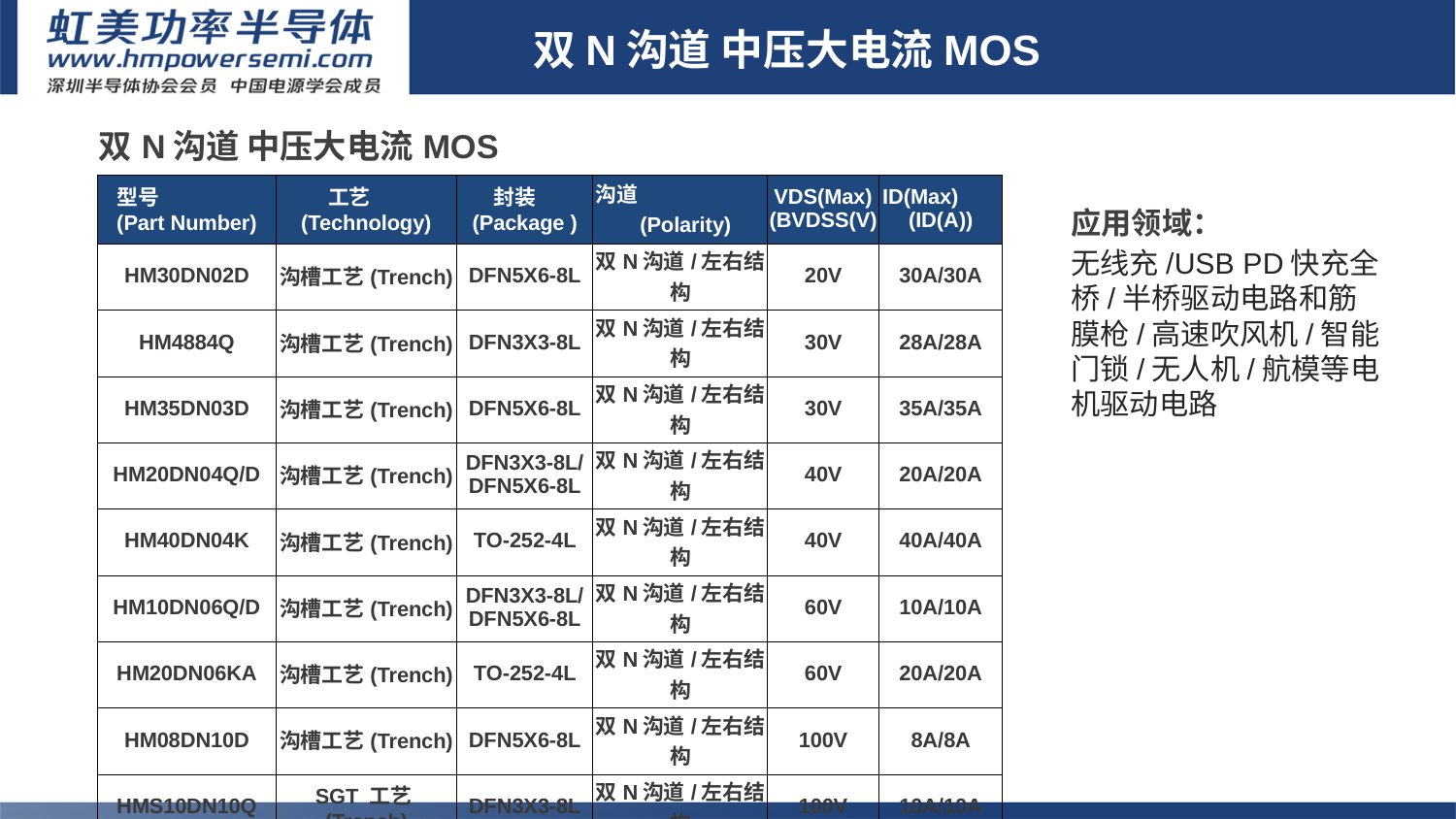

双N沟道 中压大电流MOS
| 双N沟道 中压大电流MOS |  |  |  |  |  |
| --- | --- | --- | --- | --- | --- |
| 型号 (Part Number) | 工艺 (Technology) | 封装 (Package ) | 沟道 (Polarity) | VDS(Max) (BVDSS(V) | ID(Max) (ID(A)) |
| HM30DN02D | 沟槽工艺(Trench) | DFN5X6-8L | 双N沟道/左右结构 | 20V | 30A/30A |
| HM4884Q | 沟槽工艺(Trench) | DFN3X3-8L | 双N沟道/左右结构 | 30V | 28A/28A |
| HM35DN03D | 沟槽工艺(Trench) | DFN5X6-8L | 双N沟道/左右结构 | 30V | 35A/35A |
| HM20DN04Q/D | 沟槽工艺(Trench) | DFN3X3-8L/ DFN5X6-8L | 双N沟道/左右结构 | 40V | 20A/20A |
| HM40DN04K | 沟槽工艺(Trench) | TO-252-4L | 双N沟道/左右结构 | 40V | 40A/40A |
| HM10DN06Q/D | 沟槽工艺(Trench) | DFN3X3-8L/ DFN5X6-8L | 双N沟道/左右结构 | 60V | 10A/10A |
| HM20DN06KA | 沟槽工艺(Trench) | TO-252-4L | 双N沟道/左右结构 | 60V | 20A/20A |
| HM08DN10D | 沟槽工艺(Trench) | DFN5X6-8L | 双N沟道/左右结构 | 100V | 8A/8A |
| HMS10DN10Q | SGT 工艺(Trench) | DFN3X3-8L | 双N沟道/左右结构 | 100V | 10A/10A |
| HMS10DN08Q | SGT 工艺(Trench) | DFN3X3-8L | 双N沟道/左右结构 | 80V | 10A/10A |
| HMS30DN08D | SGT 工艺(Trench) | DFN5X6-8L | 双N沟道/左右结构 | 80V | 30A/30A |
应用领域：
无线充/USB PD快充全桥/半桥驱动电路和筋膜枪/高速吹风机/智能门锁/无人机/航模等电机驱动电路

# 7.双N/双P/N+P 中压大电流MOS
1.Sic二极管/GaN FET/IGBT单管